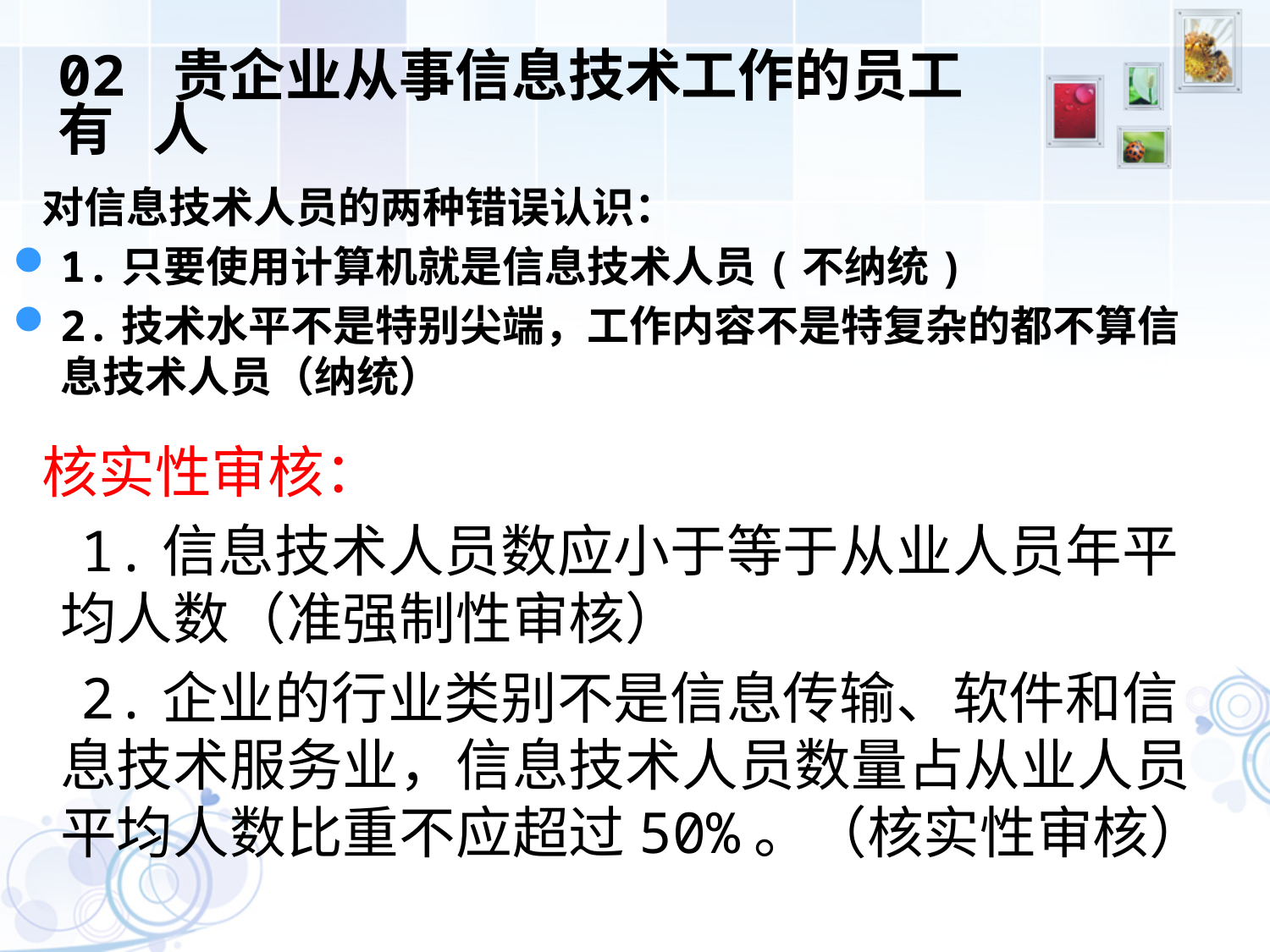

# 02 贵企业从事信息技术工作的员工 有   人

  对信息技术人员的两种错误认识：
1.只要使用计算机就是信息技术人员(不纳统)
2.技术水平不是特别尖端，工作内容不是特复杂的都不算信息技术人员（纳统）

  核实性审核：
  1.信息技术人员数应小于等于从业人员年平均人数（准强制性审核）
  2.企业的行业类别不是信息传输、软件和信息技术服务业，信息技术人员数量占从业人员平均人数比重不应超过50%。（核实性审核）